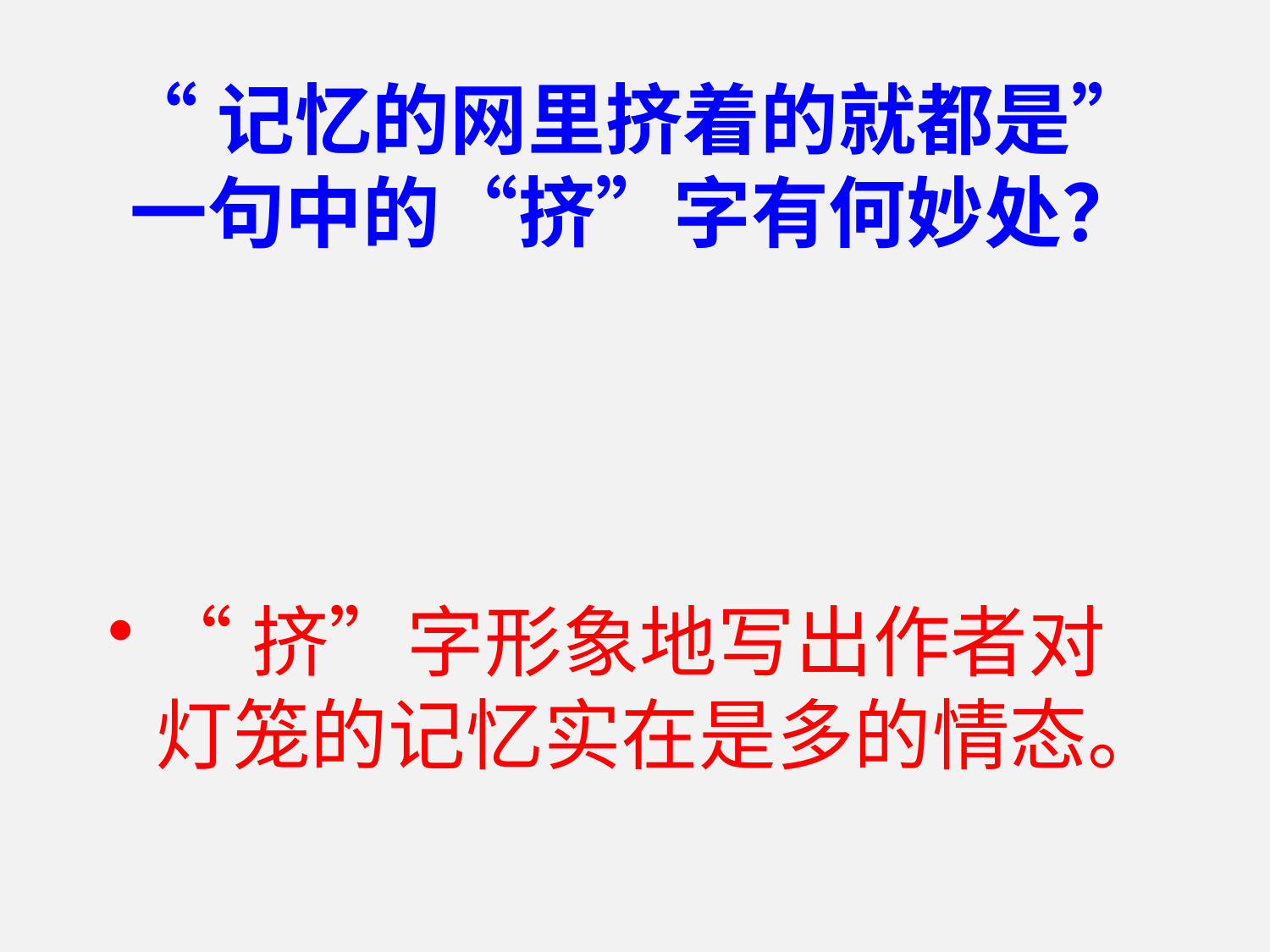

# “记忆的网里挤着的就都是”一句中的“挤”字有何妙处？

“挤”字形象地写出作者对灯笼的记忆实在是多的情态。